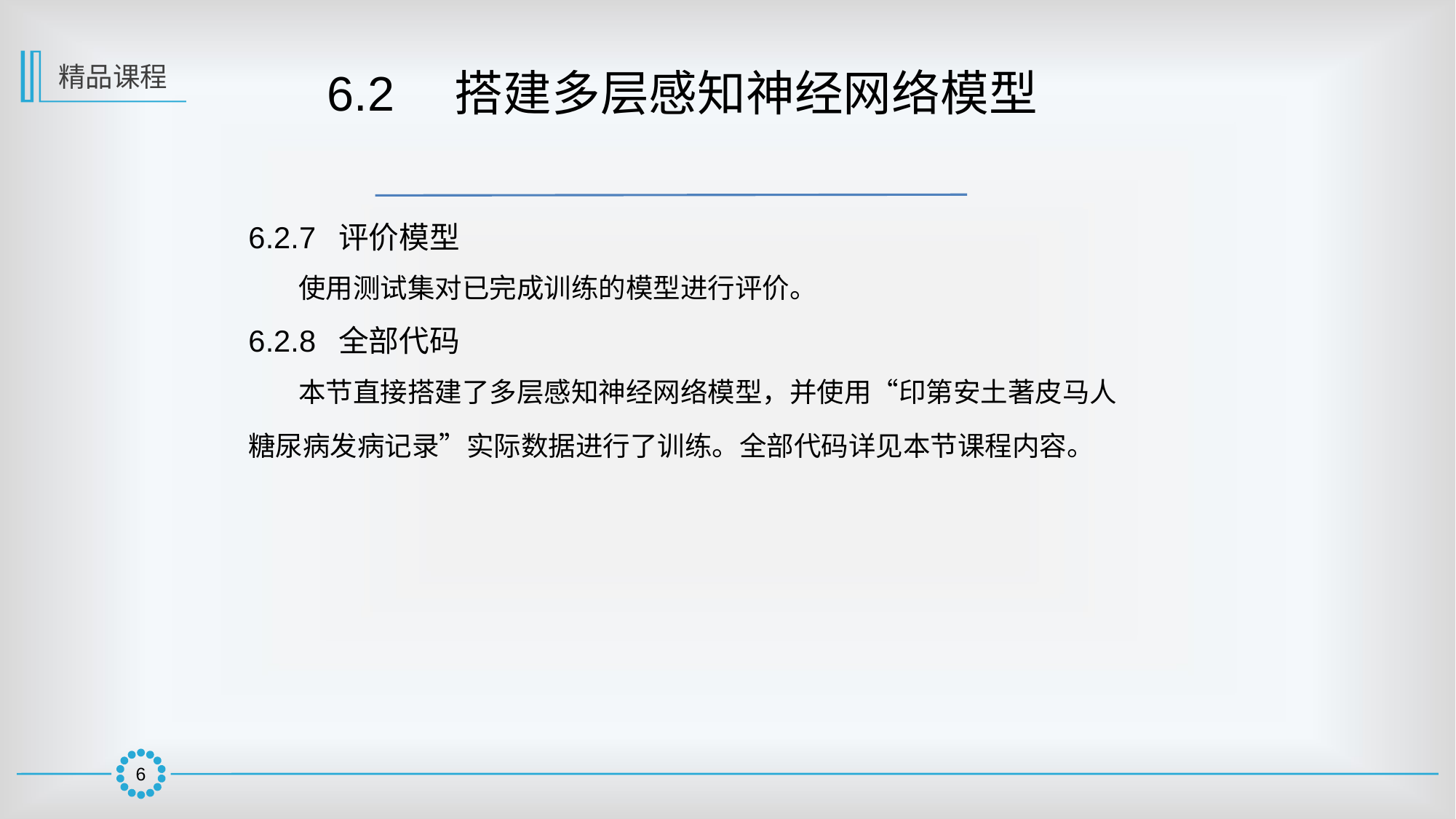

精品课程
 6.2　搭建多层感知神经网络模型
6.2.7 评价模型
       使用测试集对已完成训练的模型进行评价。
6.2.8 全部代码
       本节直接搭建了多层感知神经网络模型，并使用“印第安土著皮马人糖尿病发病记录”实际数据进行了训练。全部代码详见本节课程内容。

6